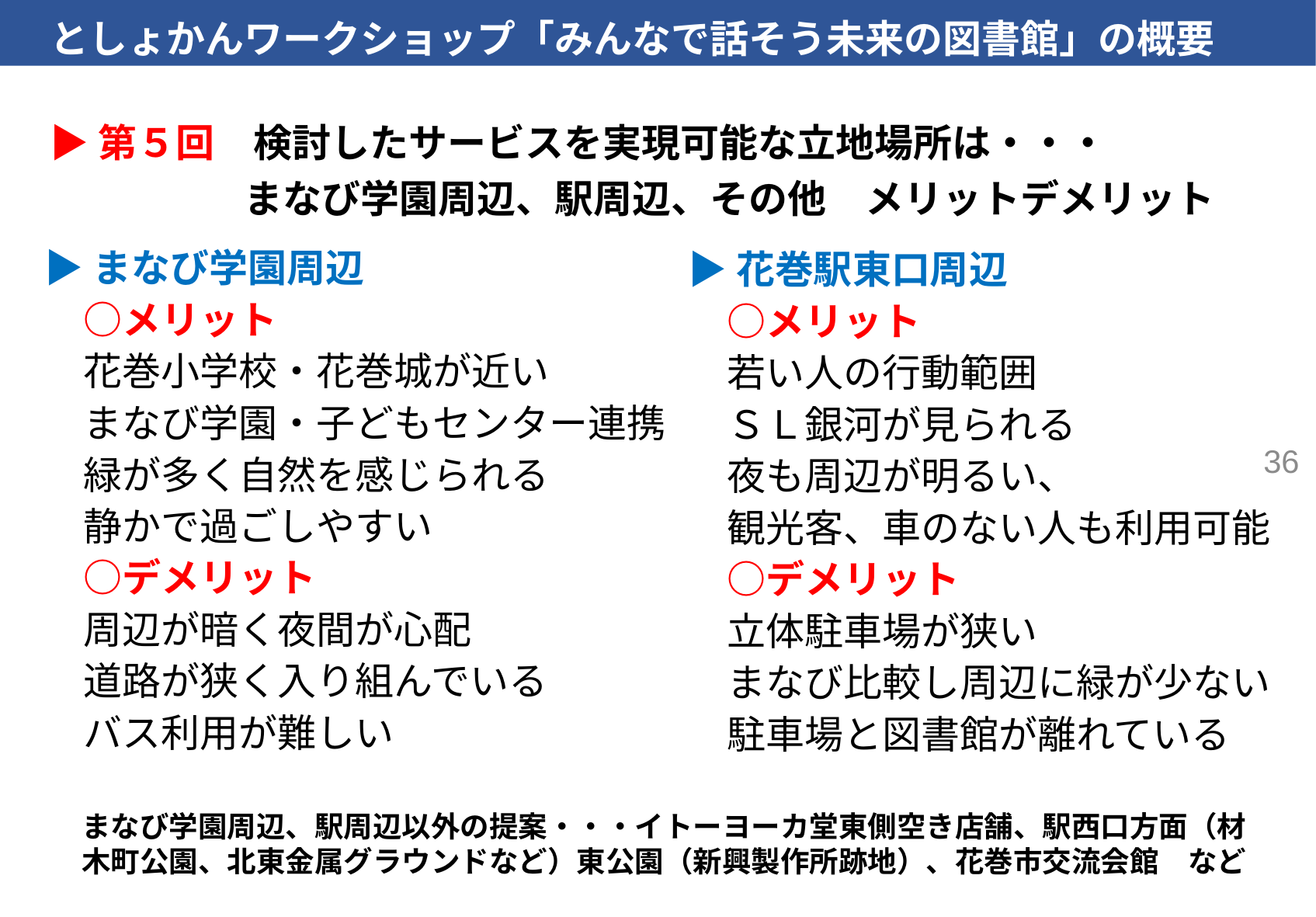

としょかんワークショップ「みんなで話そう未来の図書館」の概要
▶第５回　検討したサービスを実現可能な立地場所は・・・
　　　　　まなび学園周辺、駅周辺、その他　メリットデメリット
▶まなび学園周辺
　○メリット
　花巻小学校・花巻城が近い
　まなび学園・子どもセンター連携
　緑が多く自然を感じられる
　静かで過ごしやすい
　○デメリット
　周辺が暗く夜間が心配
　道路が狭く入り組んでいる
　バス利用が難しい
▶花巻駅東口周辺
　○メリット
　若い人の行動範囲
　ＳＬ銀河が見られる
　夜も周辺が明るい、
　観光客、車のない人も利用可能
　○デメリット
　立体駐車場が狭い
　まなび比較し周辺に緑が少ない
　駐車場と図書館が離れている
36
まなび学園周辺、駅周辺以外の提案・・・イトーヨーカ堂東側空き店舗、駅西口方面（材木町公園、北東金属グラウンドなど）東公園（新興製作所跡地）、花巻市交流会館　など